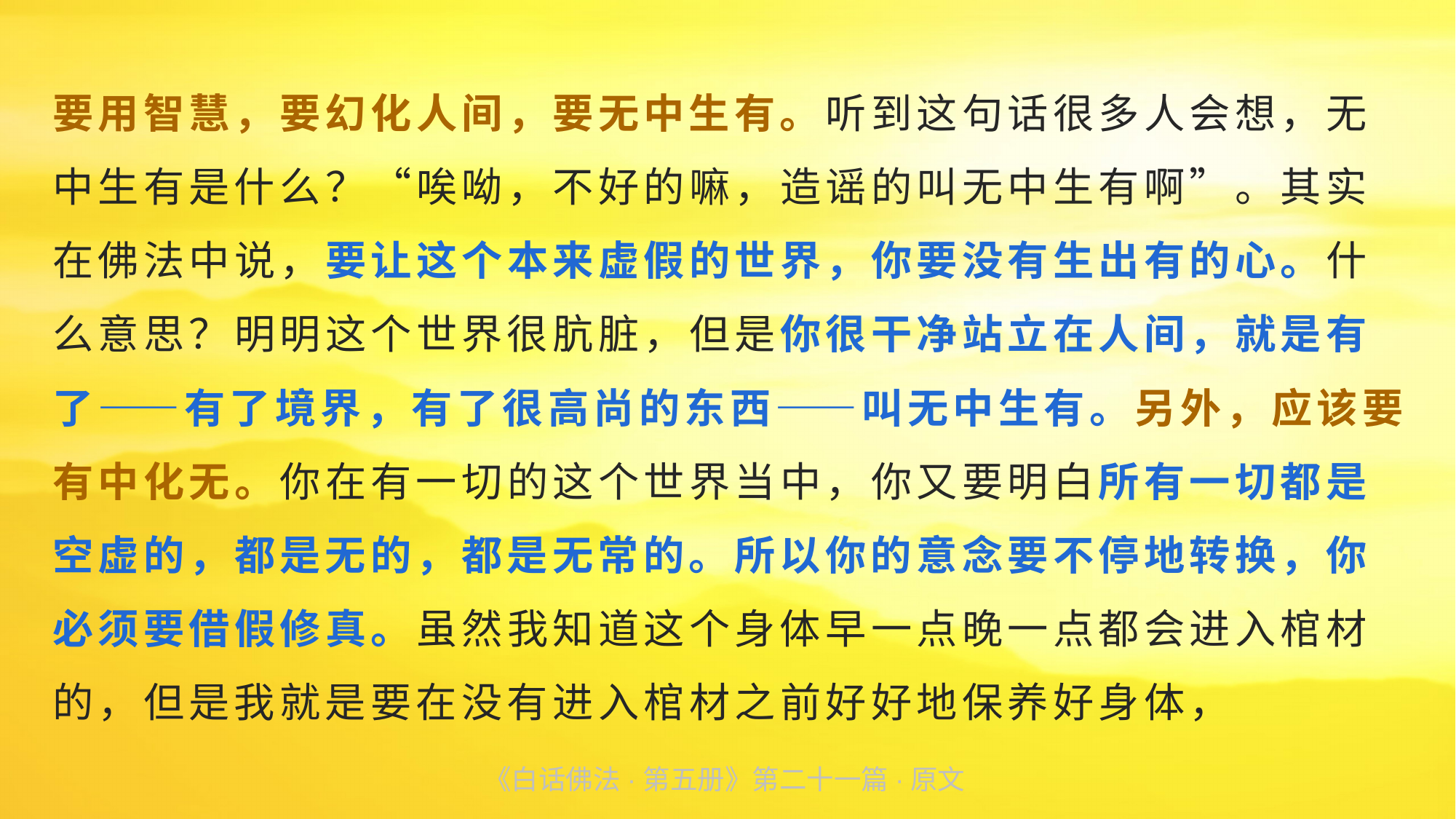

要用智慧，要幻化人间，要无中生有。听到这句话很多人会想，无中生有是什么？“唉呦，不好的嘛，造谣的叫无中生有啊”。其实在佛法中说，要让这个本来虚假的世界，你要没有生出有的心。什么意思？明明这个世界很肮脏，但是你很干净站立在人间，就是有了——有了境界，有了很高尚的东西——叫无中生有。另外，应该要有中化无。你在有一切的这个世界当中，你又要明白所有一切都是空虚的，都是无的，都是无常的。所以你的意念要不停地转换，你必须要借假修真。虽然我知道这个身体早一点晚一点都会进入棺材的，但是我就是要在没有进入棺材之前好好地保养好身体，
《白话佛法·第五册》第二十一篇·原文